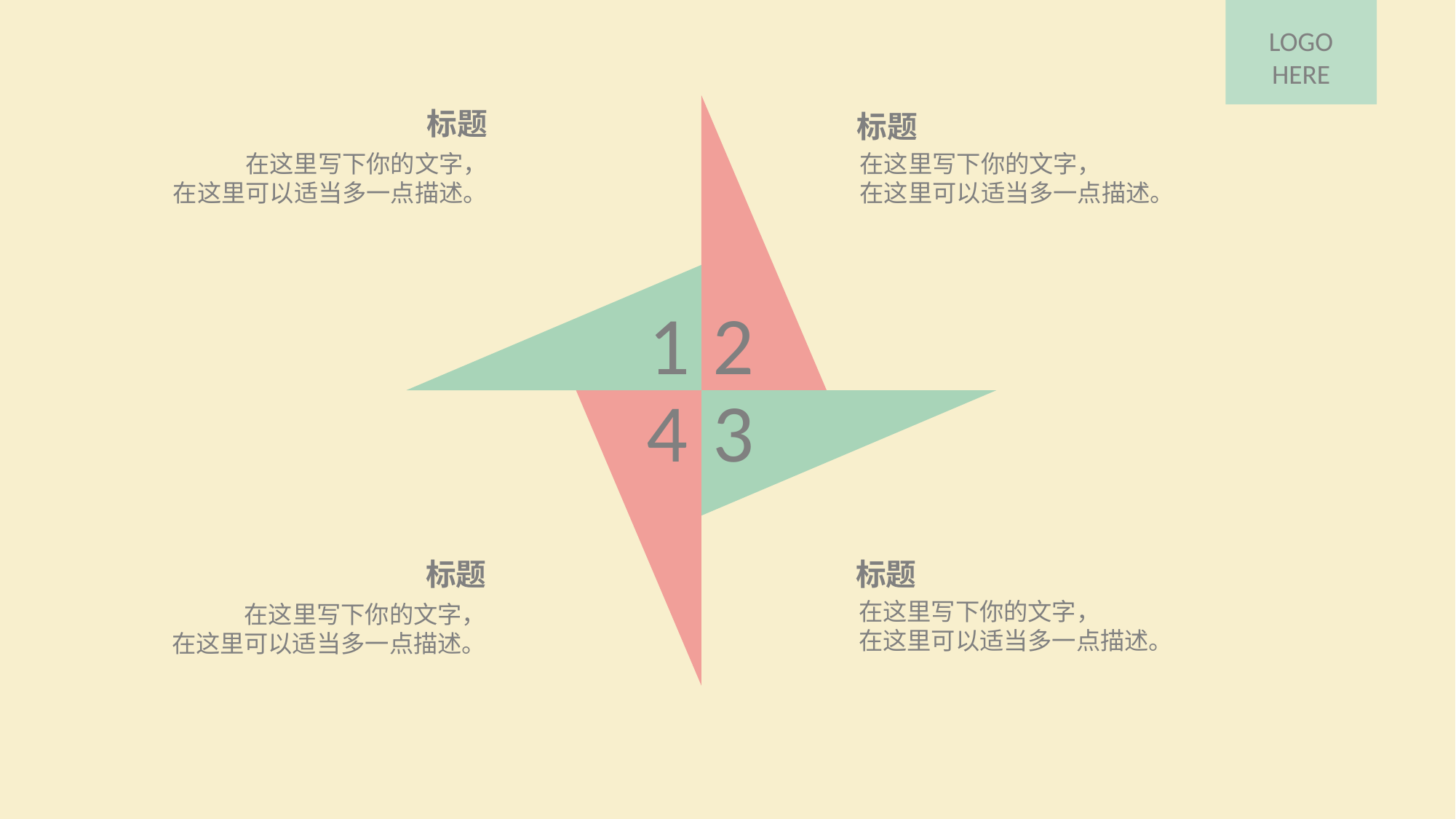

LOGO
HERE

标题
标题
在这里写下你的文字，
在这里可以适当多一点描述。
在这里写下你的文字，
在这里可以适当多一点描述。

1
2

4
3

标题
标题
在这里写下你的文字，
在这里可以适当多一点描述。
在这里写下你的文字，
在这里可以适当多一点描述。